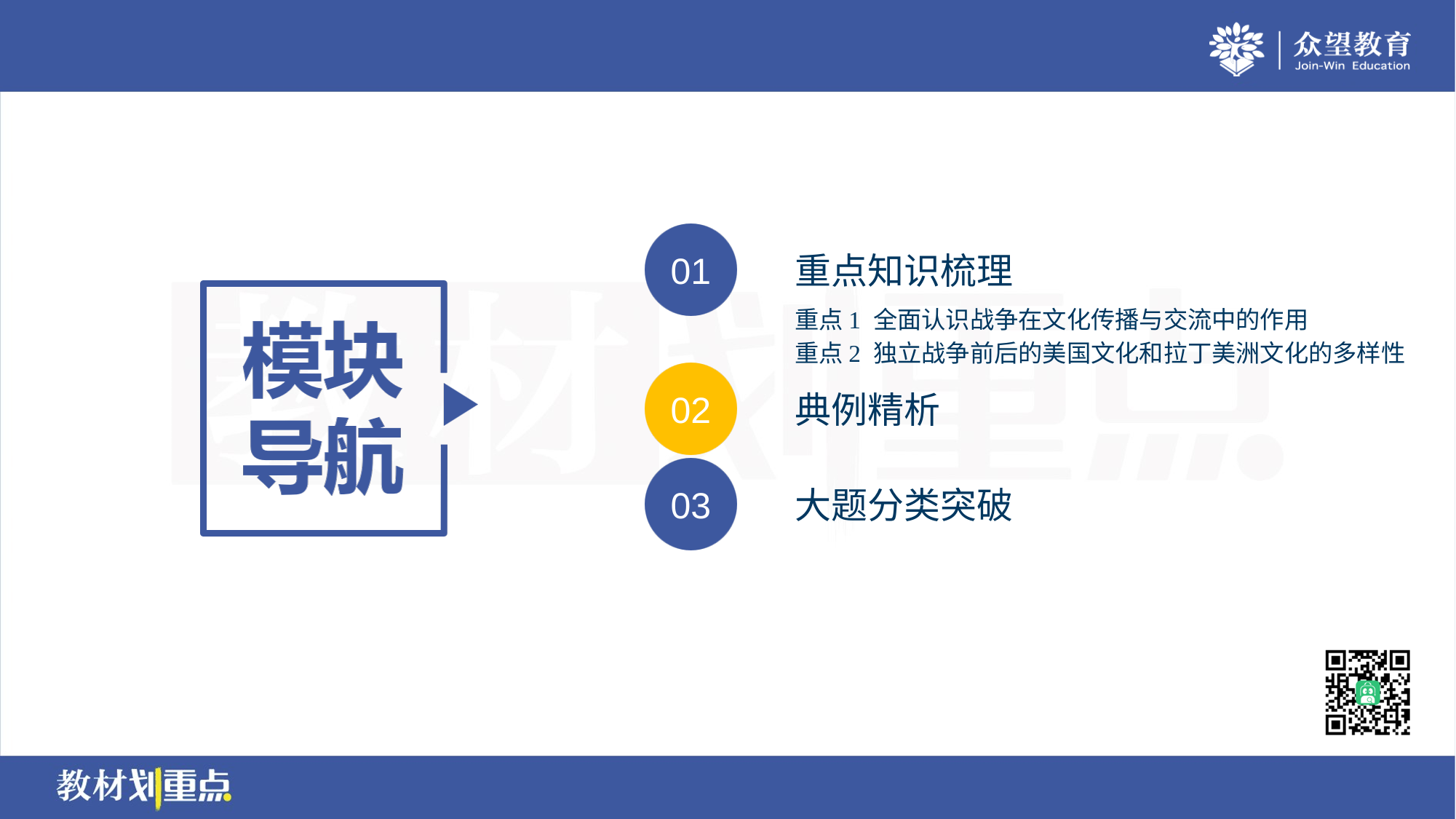

重点1 全面认识战争在文化传播与交流中的作用
重点2 独立战争前后的美国文化和拉丁美洲文化的多样性